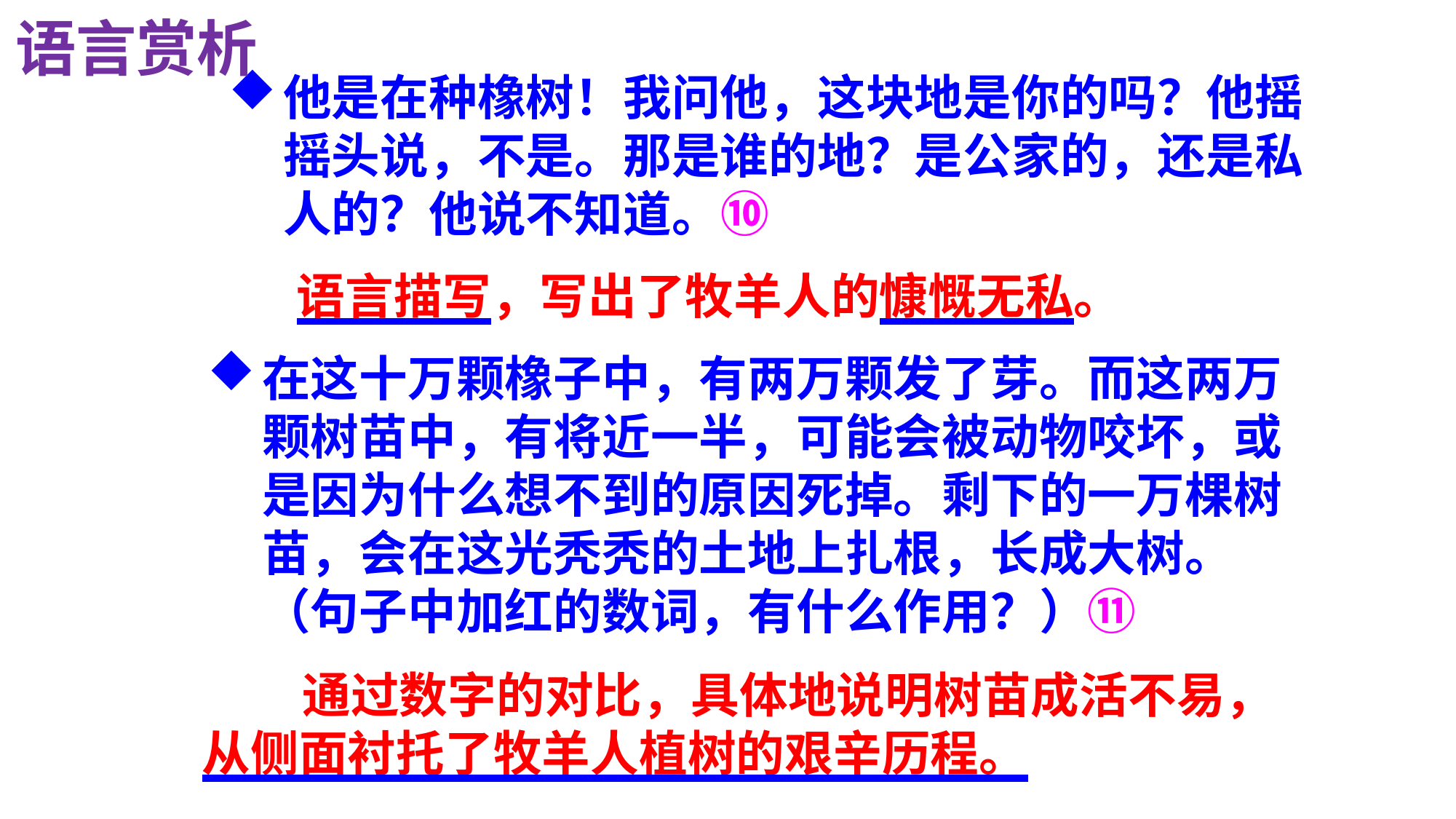

语言赏析
他是在种橡树！我问他，这块地是你的吗？他摇摇头说，不是。那是谁的地？是公家的，还是私人的？他说不知道。⑩
       语言描写，写出了牧羊人的慷慨无私。
在这十万颗橡子中，有两万颗发了芽。而这两万颗树苗中，有将近一半，可能会被动物咬坏，或是因为什么想不到的原因死掉。剩下的一万棵树苗，会在这光秃秃的土地上扎根，长成大树。（句子中加红的数词，有什么作用？）⑪
        通过数字的对比，具体地说明树苗成活不易，从侧面衬托了牧羊人植树的艰辛历程。